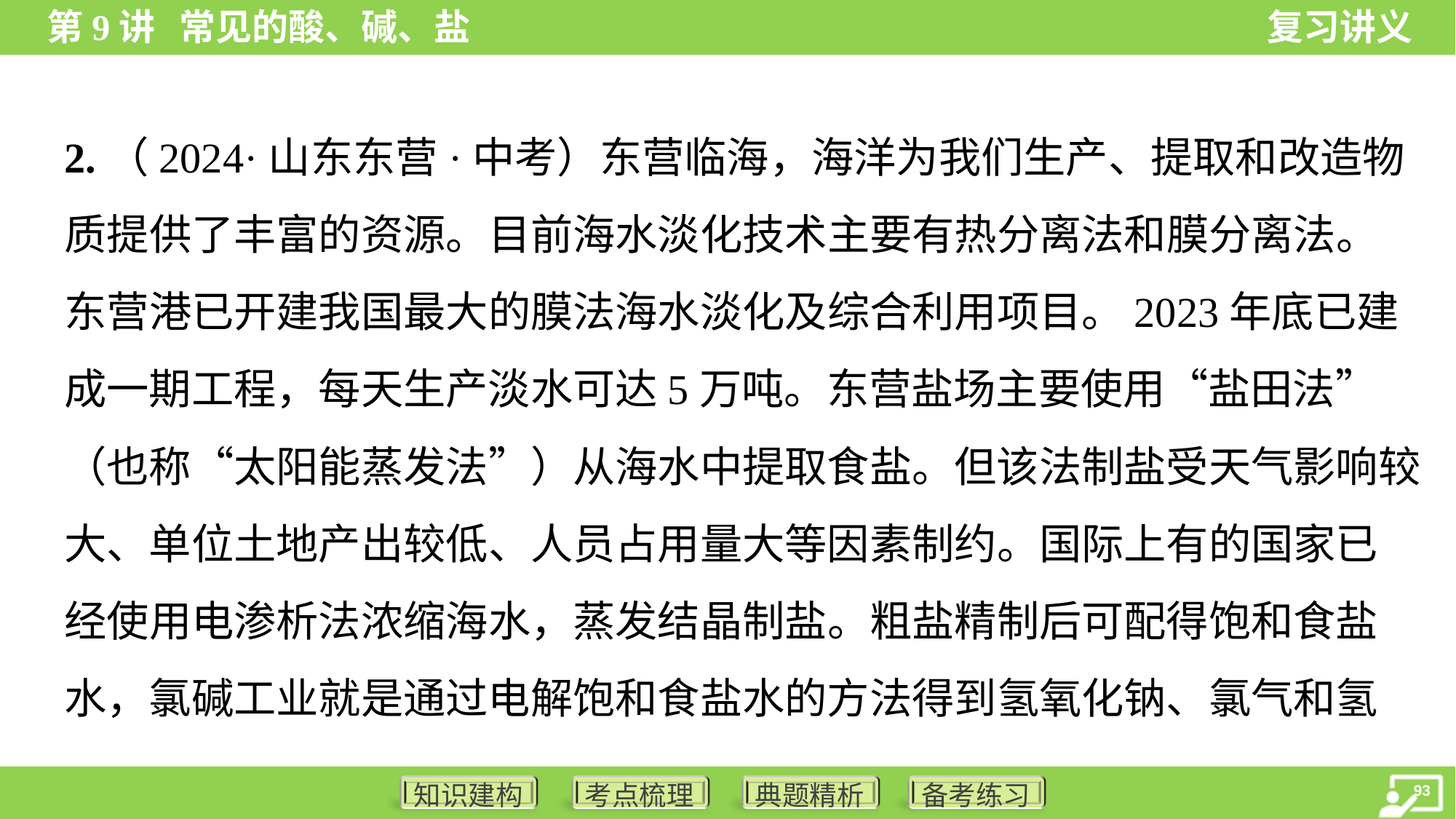

2.（2024·山东东营·中考）东营临海，海洋为我们生产、提取和改造物
质提供了丰富的资源。目前海水淡化技术主要有热分离法和膜分离法。
东营港已开建我国最大的膜法海水淡化及综合利用项目。2023年底已建
成一期工程，每天生产淡水可达5万吨。东营盐场主要使用“盐田法”
（也称“太阳能蒸发法”）从海水中提取食盐。但该法制盐受天气影响较
大、单位土地产出较低、人员占用量大等因素制约。国际上有的国家已
经使用电渗析法浓缩海水，蒸发结晶制盐。粗盐精制后可配得饱和食盐
水，氯碱工业就是通过电解饱和食盐水的方法得到氢氧化钠、氯气和氢